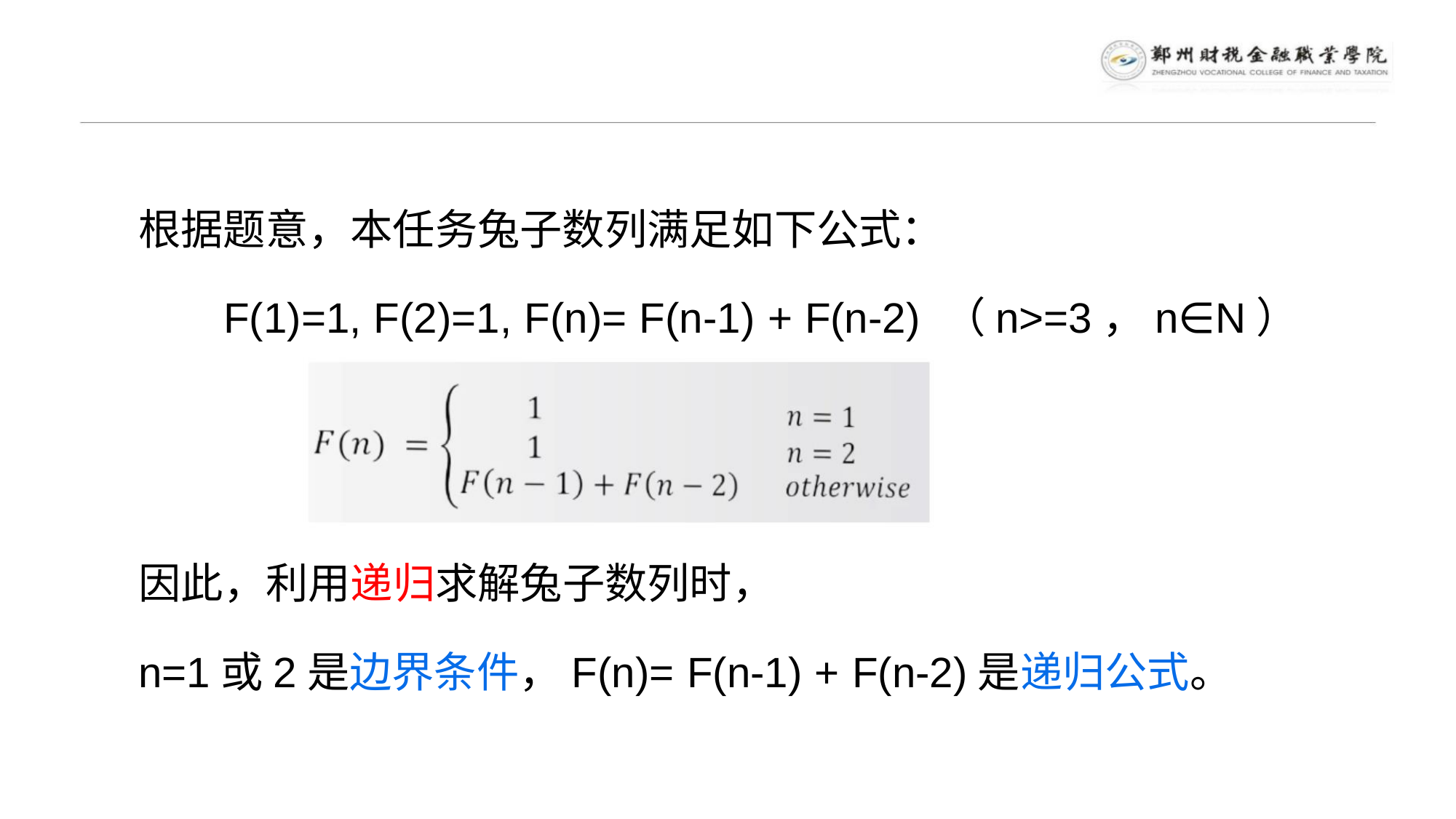

任务实践-获取兔子数列
根据题意，本任务兔子数列满足如下公式：
F(1)=1, F(2)=1, F(n)= F(n-1) + F(n-2) （n>=3，n∈N）
因此，利用递归求解兔子数列时，
n=1或2是边界条件，F(n)= F(n-1) + F(n-2)是递归公式。